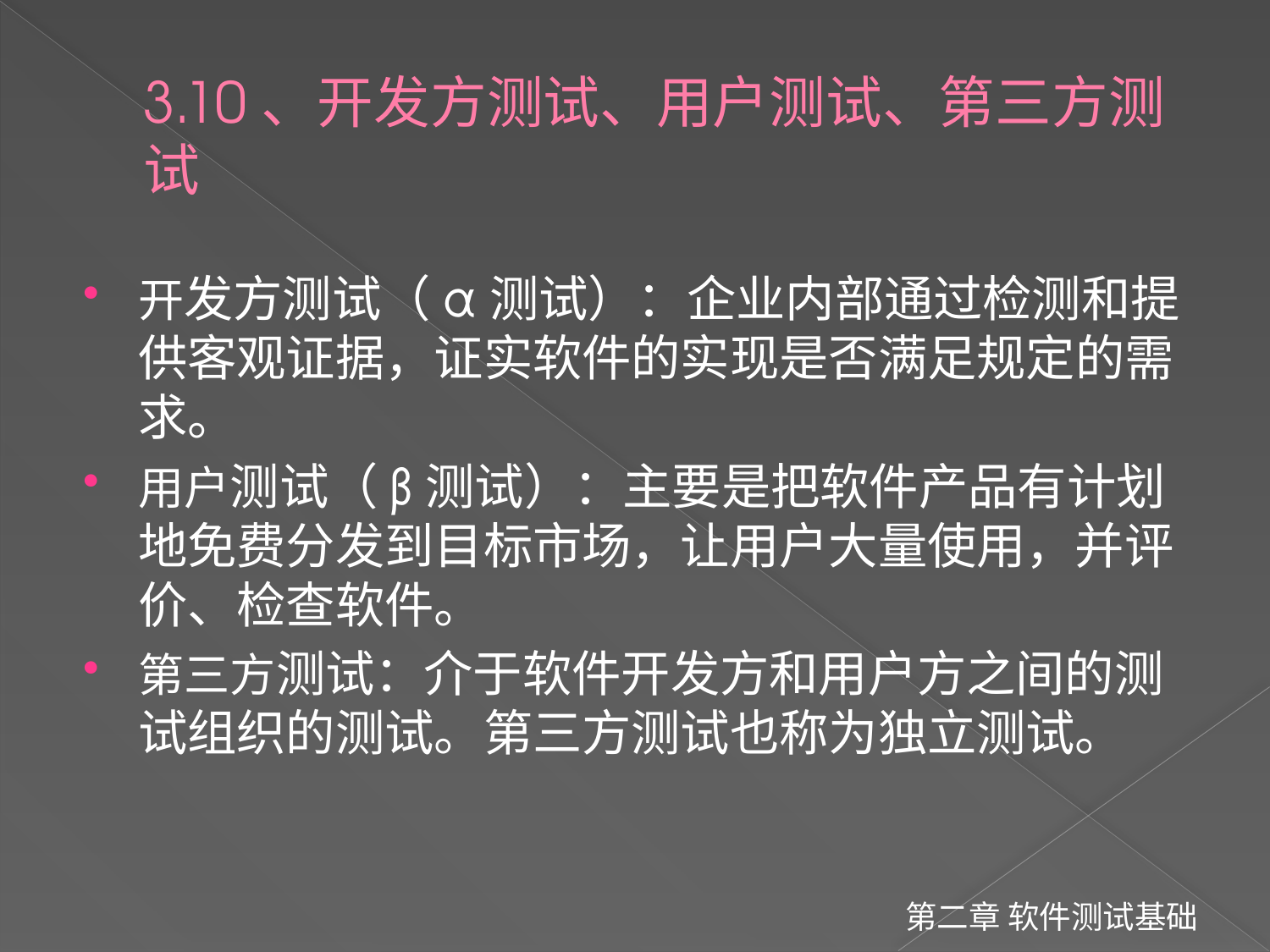

# 3.10、开发方测试、用户测试、第三方测试
开发方测试（α测试）：企业内部通过检测和提供客观证据，证实软件的实现是否满足规定的需求。
用户测试（β测试）：主要是把软件产品有计划地免费分发到目标市场，让用户大量使用，并评价、检查软件。
第三方测试：介于软件开发方和用户方之间的测试组织的测试。第三方测试也称为独立测试。